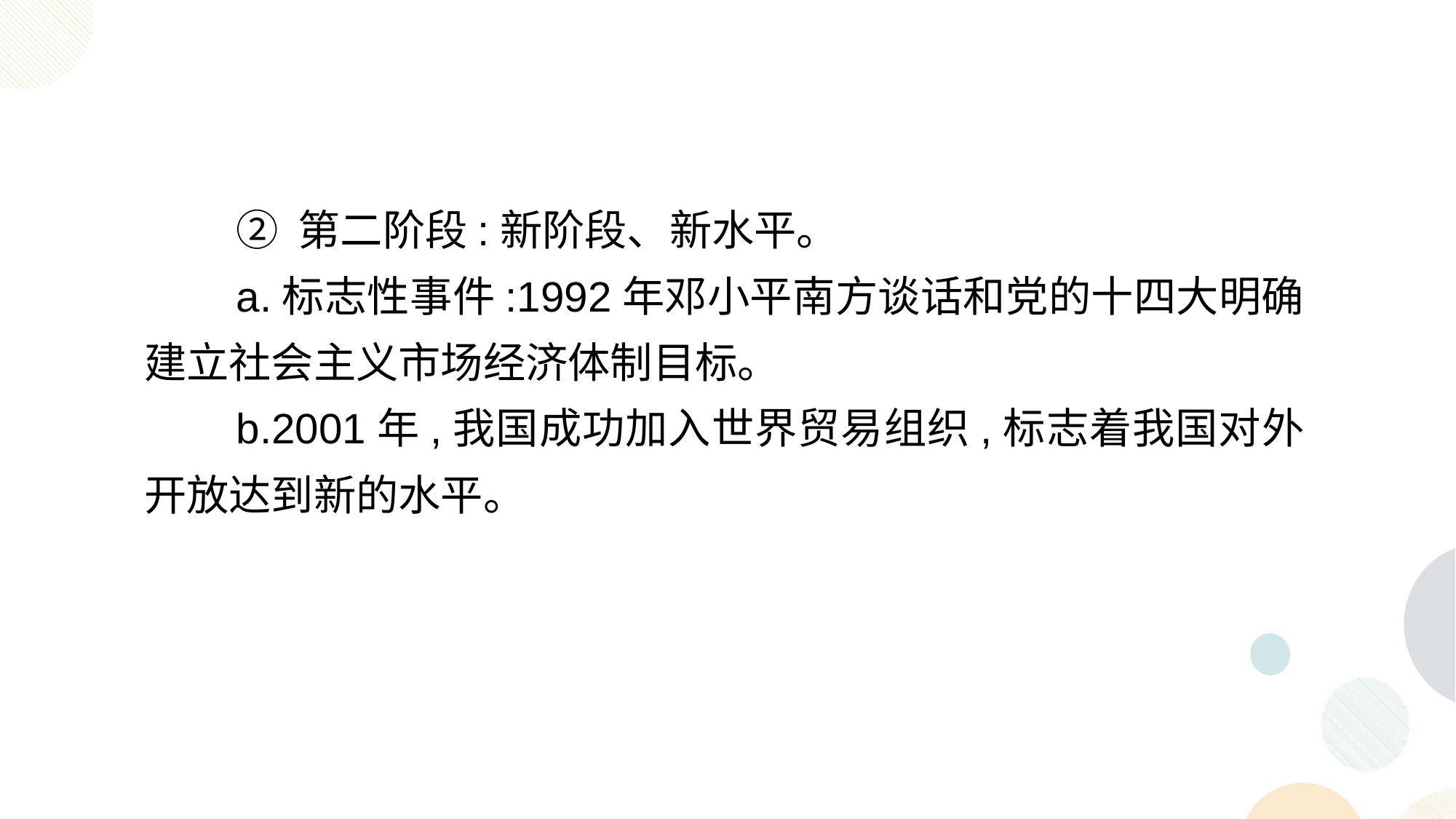

② 第二阶段:新阶段、新水平。
a.标志性事件:1992年邓小平南方谈话和党的十四大明确建立社会主义市场经济体制目标。
b.2001年,我国成功加入世界贸易组织,标志着我国对外开放达到新的水平。